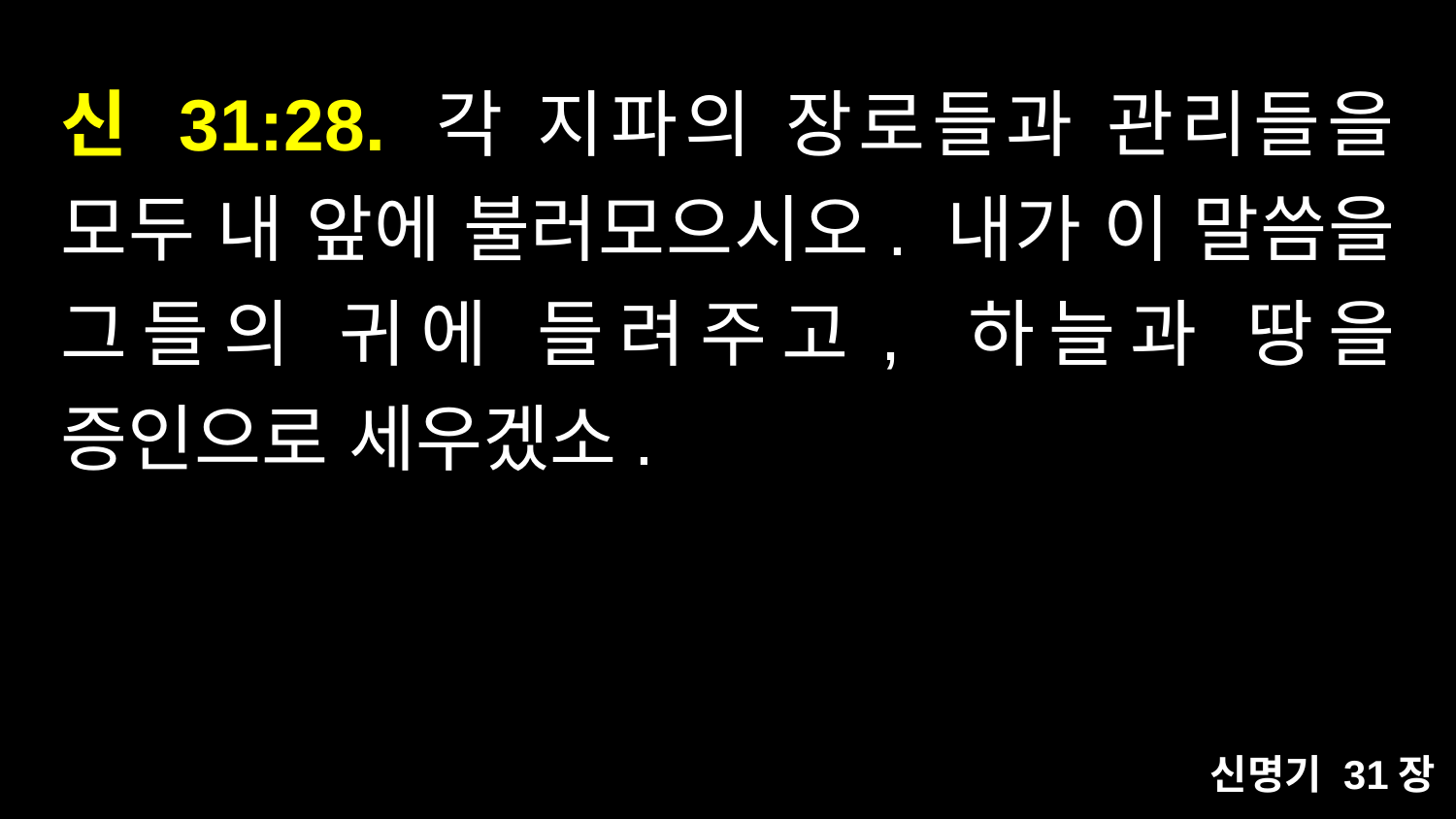

# 신 31:28. 각 지파의 장로들과 관리들을 모두 내 앞에 불러모으시오. 내가 이 말씀을 그들의 귀에 들려주고, 하늘과 땅을 증인으로 세우겠소.
신명기 31장